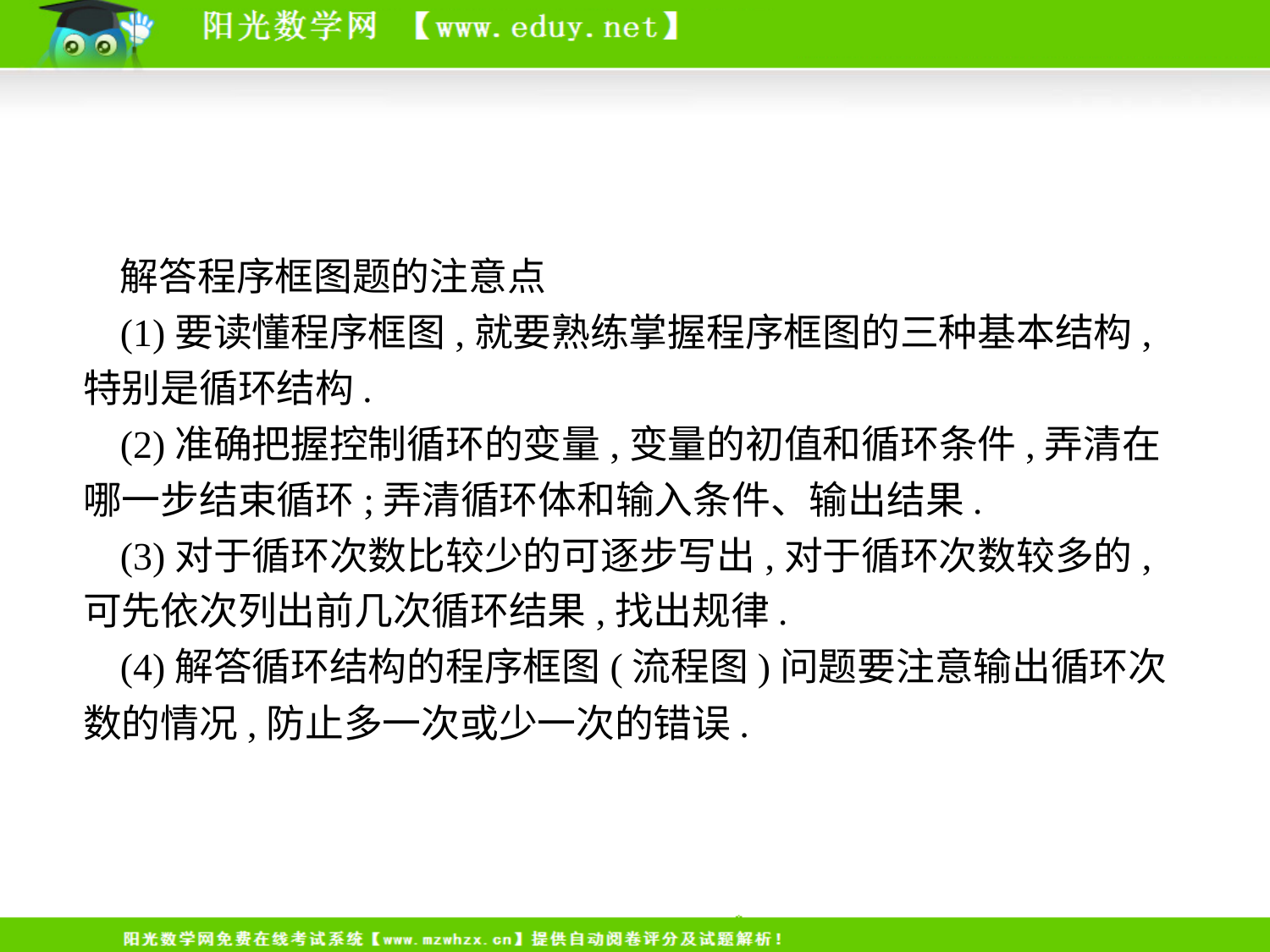

解答程序框图题的注意点
(1)要读懂程序框图,就要熟练掌握程序框图的三种基本结构,特别是循环结构.
(2)准确把握控制循环的变量,变量的初值和循环条件,弄清在哪一步结束循环;弄清循环体和输入条件、输出结果.
(3)对于循环次数比较少的可逐步写出,对于循环次数较多的,可先依次列出前几次循环结果,找出规律.
(4)解答循环结构的程序框图(流程图)问题要注意输出循环次数的情况,防止多一次或少一次的错误.
-2-